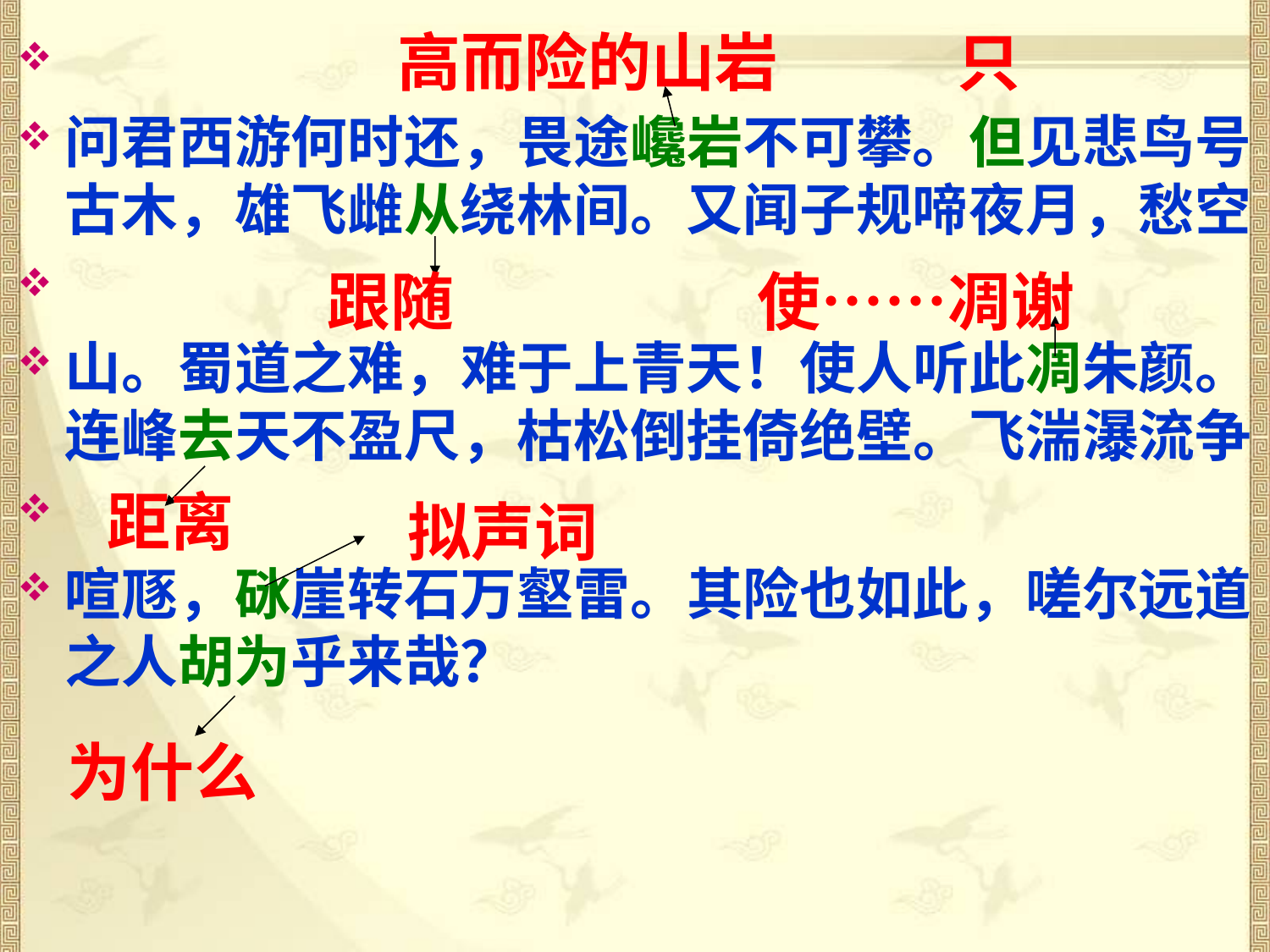

高而险的山岩
只

问君西游何时还，畏途巉岩不可攀。但见悲鸟号古木，雄飞雌从绕林间。又闻子规啼夜月，愁空

山。蜀道之难，难于上青天！使人听此凋朱颜。连峰去天不盈尺，枯松倒挂倚绝壁。飞湍瀑流争

喧豗，砯崖转石万壑雷。其险也如此，嗟尔远道之人胡为乎来哉？

跟随
使……凋谢

距离
拟声词

为什么